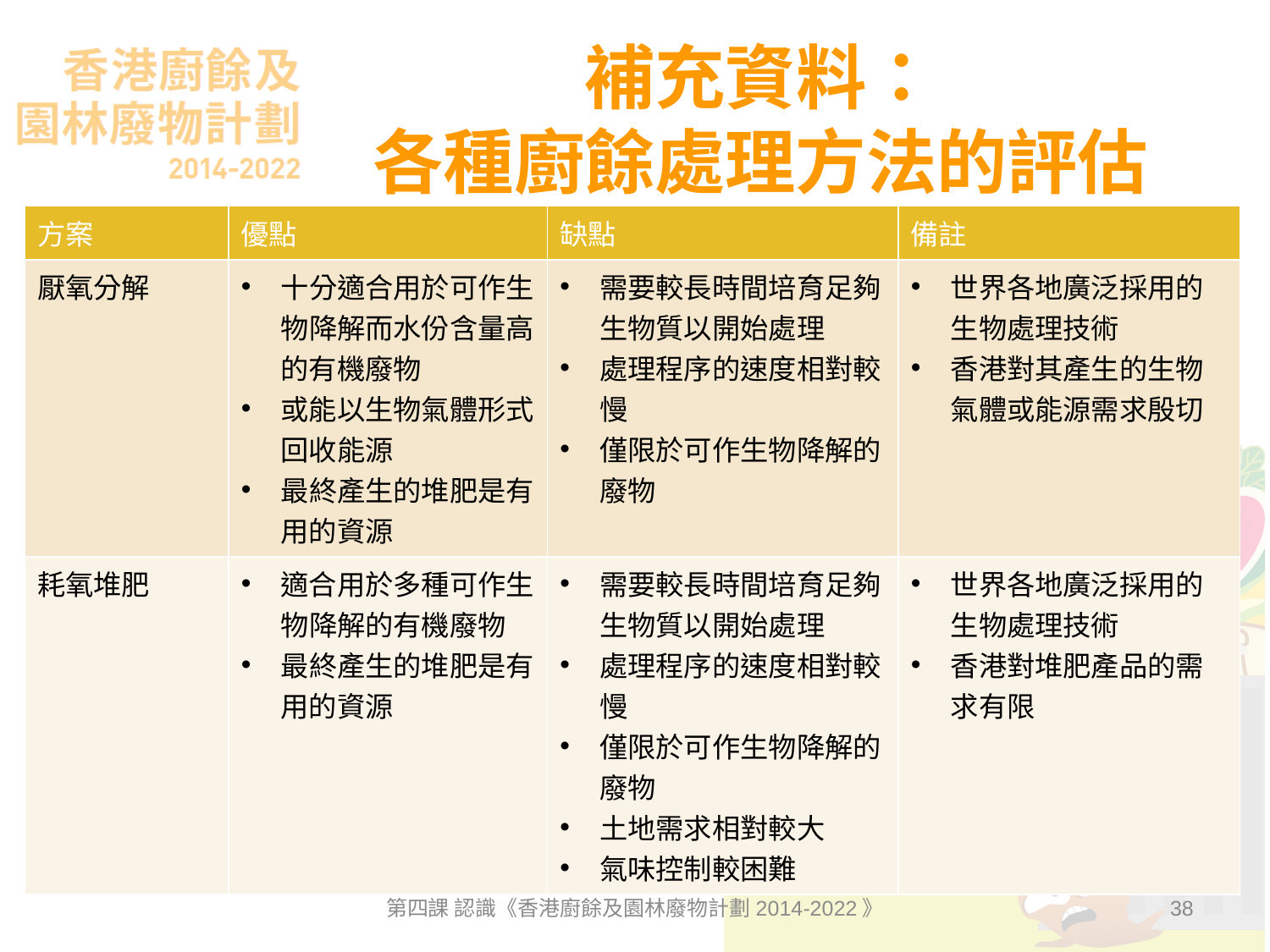

# 補充資料： 各種廚餘處理方法的評估
| 方案 | 優點 | 缺點 | 備註 |
| --- | --- | --- | --- |
| 厭氧分解 | 十分適合用於可作生物降解而水份含量高的有機廢物 或能以生物氣體形式回收能源 最終產生的堆肥是有用的資源 | 需要較長時間培育足夠生物質以開始處理 處理程序的速度相對較慢 僅限於可作生物降解的廢物 | 世界各地廣泛採用的生物處理技術 香港對其產生的生物氣體或能源需求殷切 |
| 耗氧堆肥 | 適合用於多種可作生物降解的有機廢物 最終產生的堆肥是有用的資源 | 需要較長時間培育足夠生物質以開始處理 處理程序的速度相對較慢 僅限於可作生物降解的廢物 土地需求相對較大 氣味控制較困難 | 世界各地廣泛採用的生物處理技術 香港對堆肥產品的需求有限 |
第四課 認識《香港廚餘及園林廢物計劃2014-2022》
38